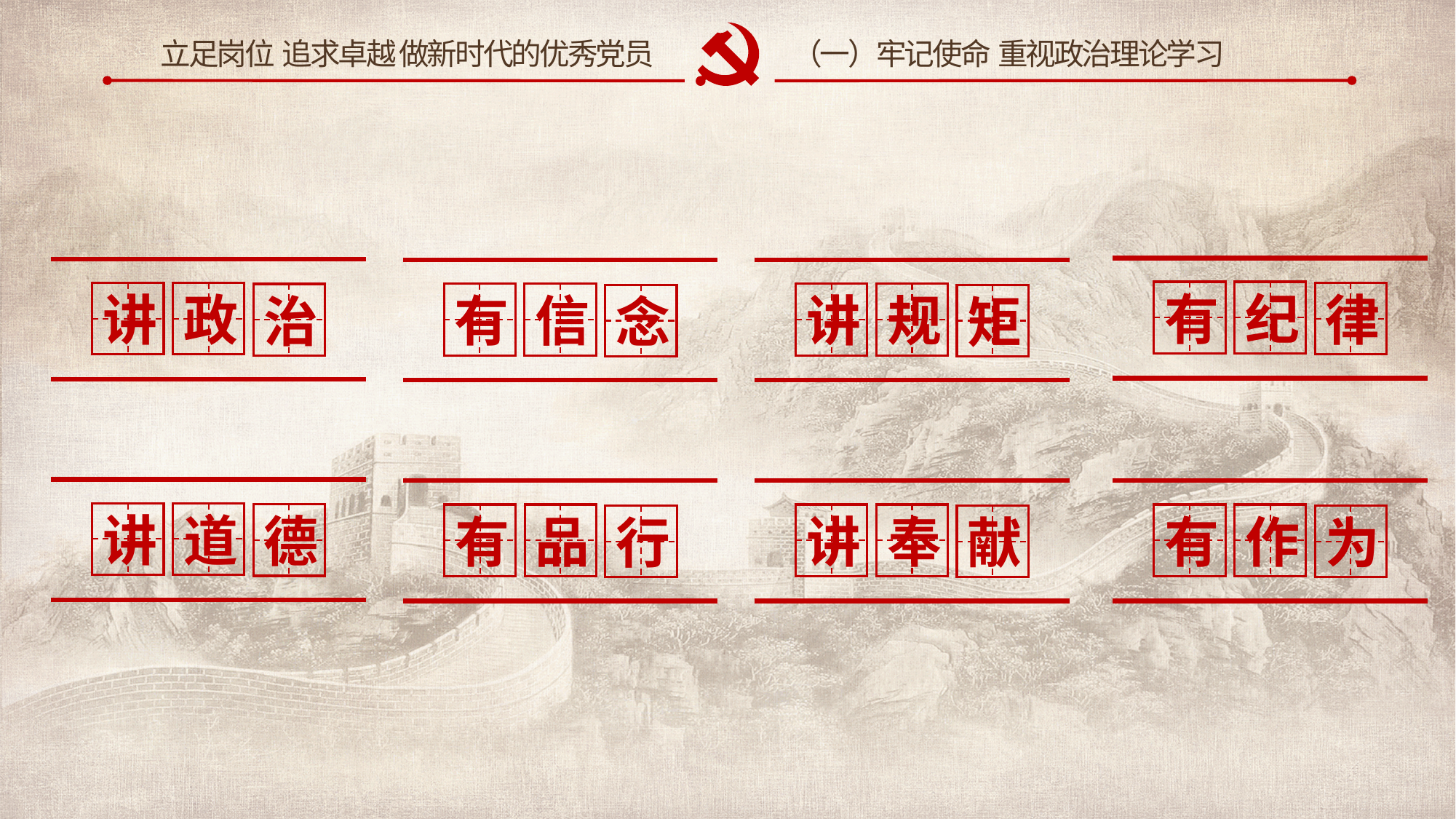

（一）牢记使命  重视政治理论学习
有
纪
律
讲
政
治
有
信
念
讲
规
矩
讲
道
德
有
品
行
讲
奉
献
有
作
为